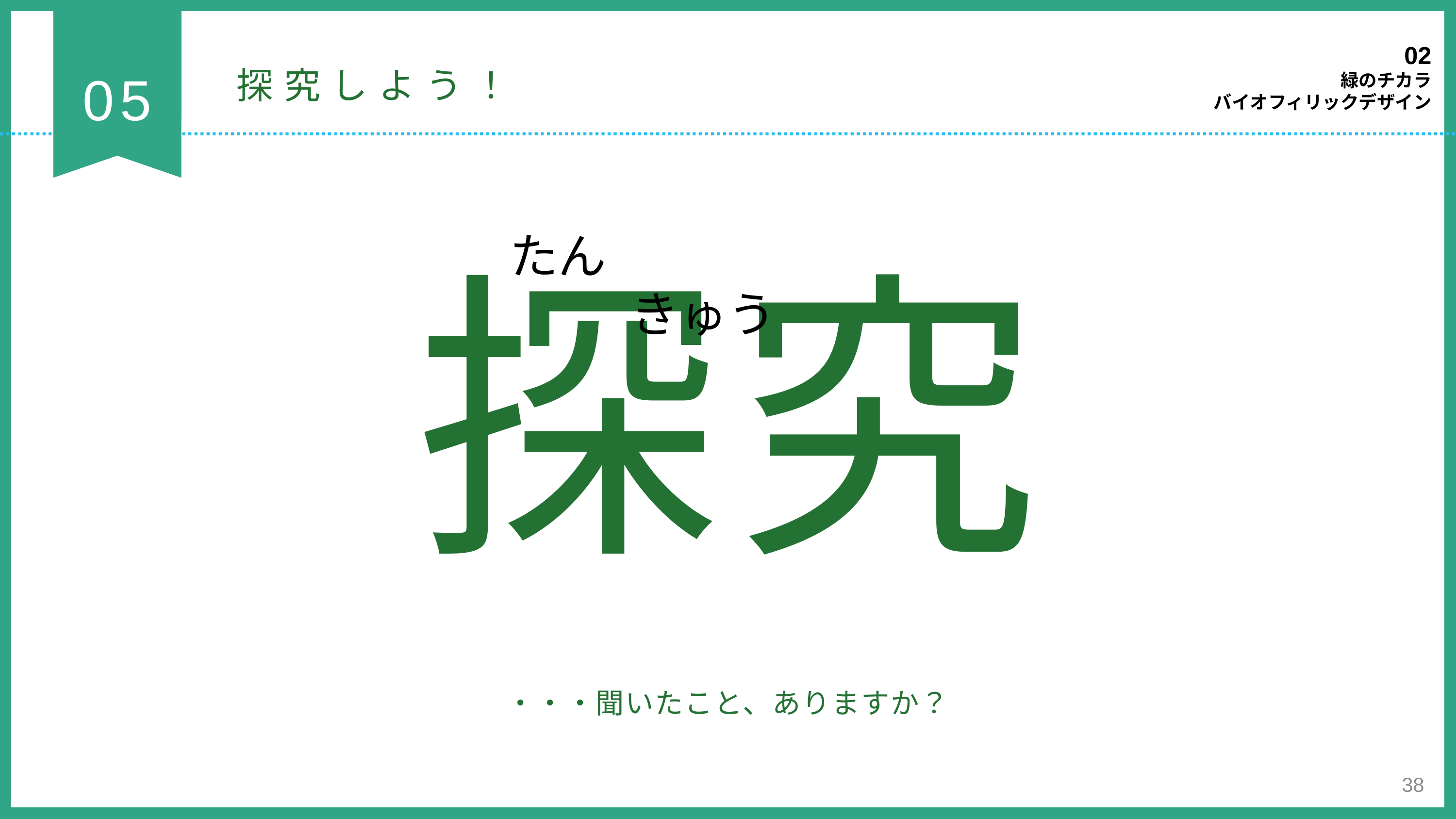

02
緑のチカラ
バイオフィリックデザイン
05
探究しよう！

たん　　　　　　　きゅう
探究
・・・聞いたこと、ありますか？
38